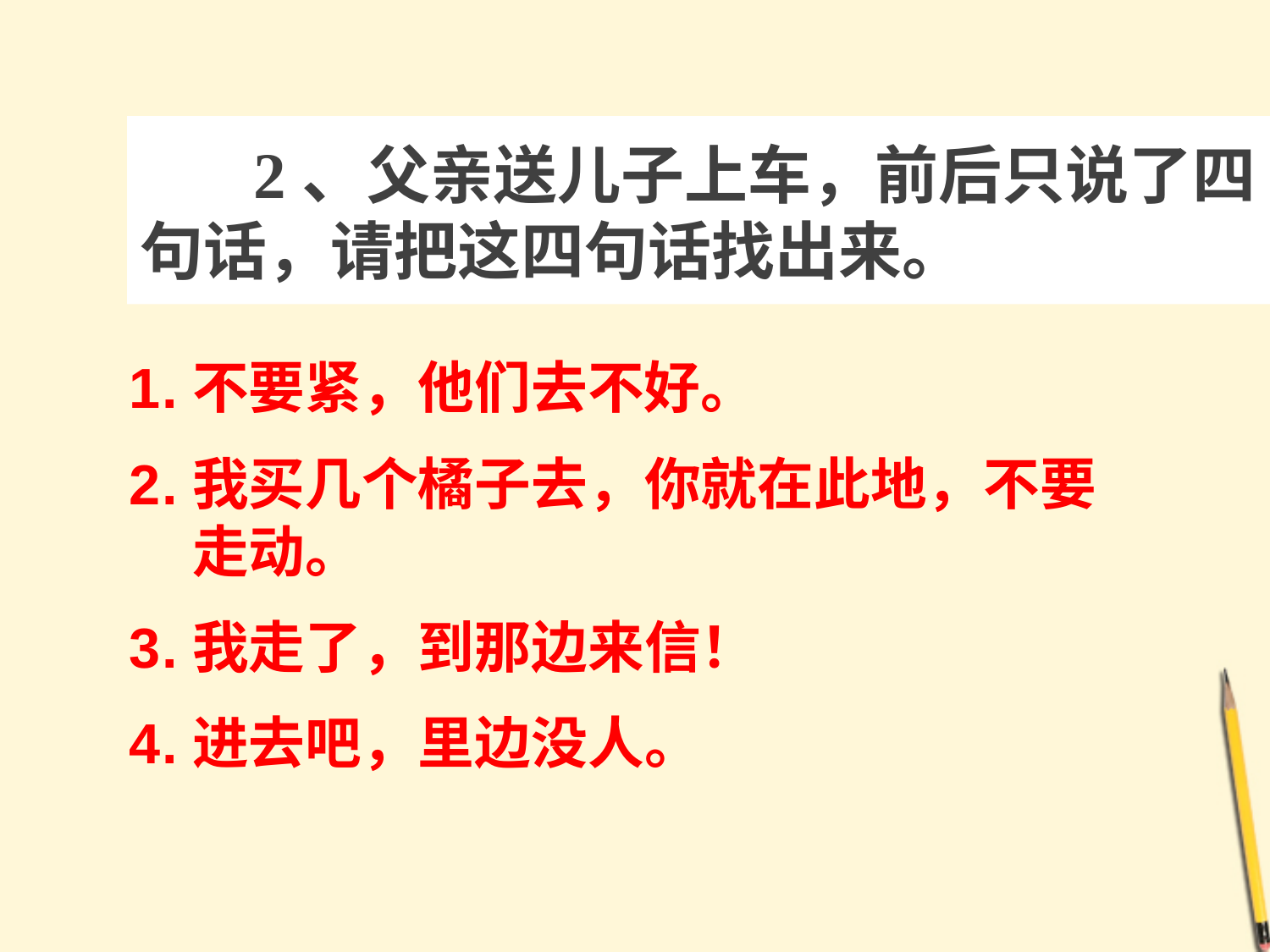

2、父亲送儿子上车，前后只说了四句话，请把这四句话找出来。

不要紧，他们去不好。
我买几个橘子去，你就在此地，不要走动。
我走了，到那边来信！
进去吧，里边没人。